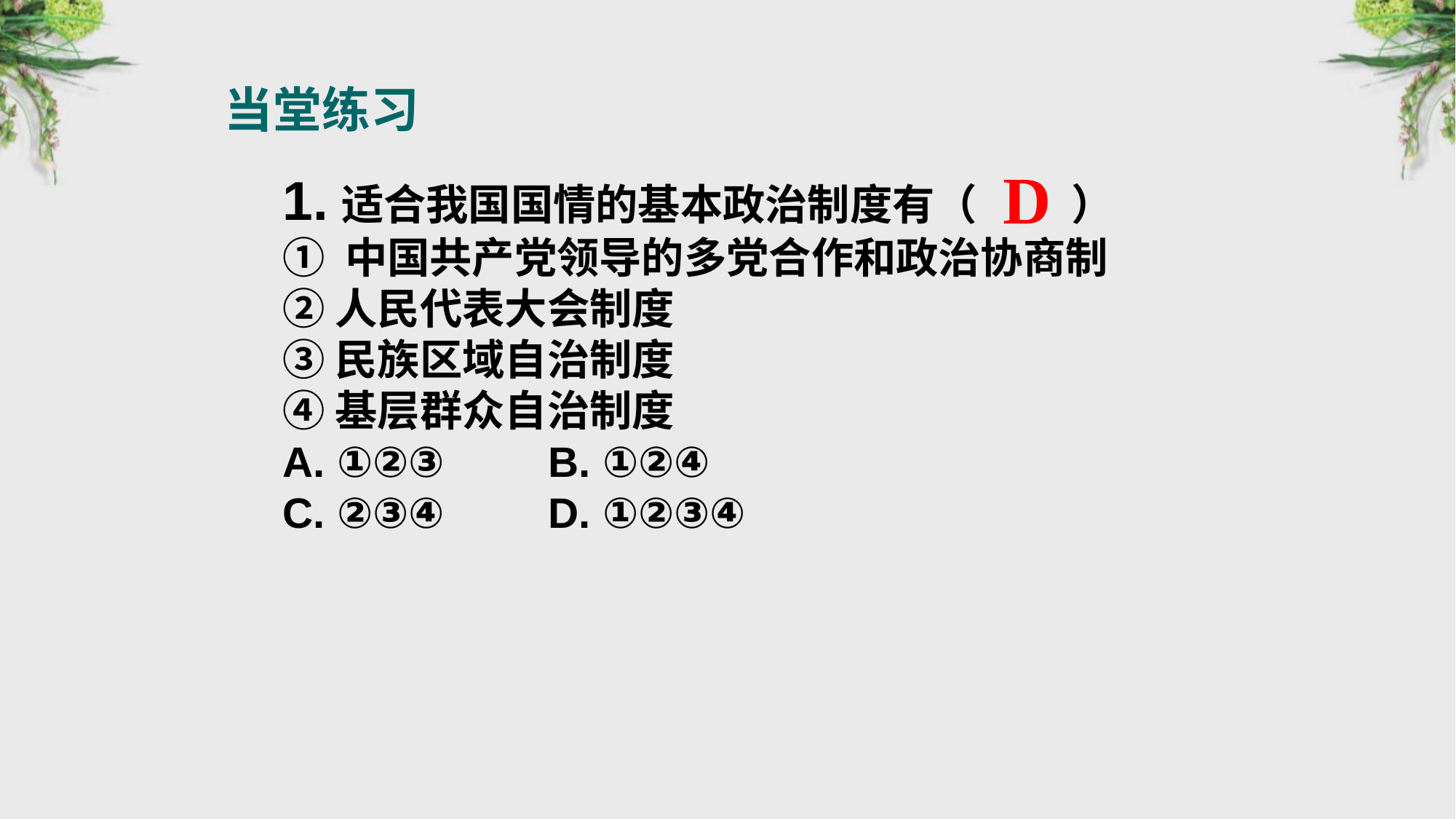

当堂练习
D
1.适合我国国情的基本政治制度有（　 　）
① 中国共产党领导的多党合作和政治协商制
②人民代表大会制度
③民族区域自治制度
④基层群众自治制度
A. ①②③	    B. ①②④
C. ②③④	    D. ①②③④